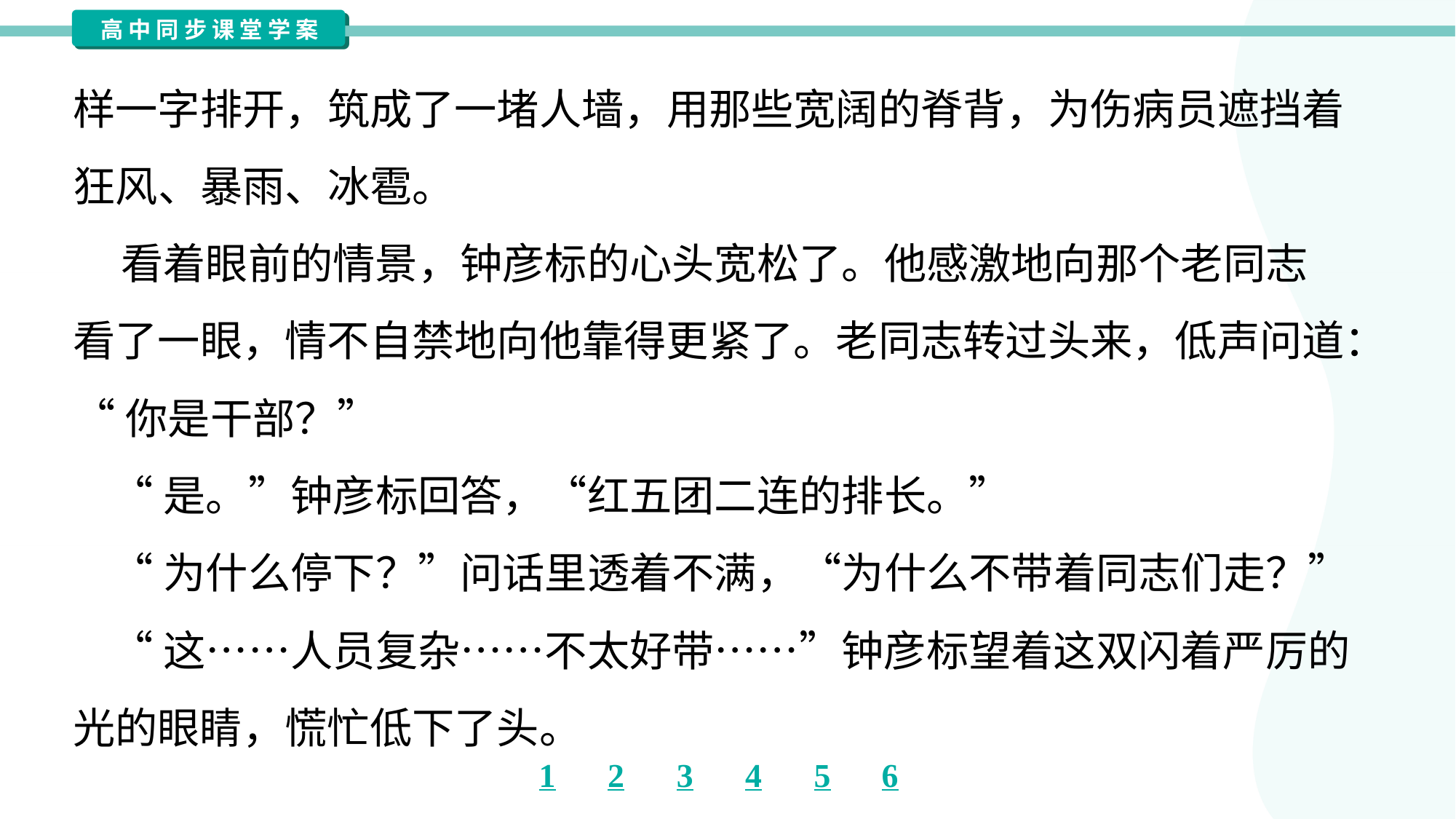

样一字排开，筑成了一堵人墙，用那些宽阔的脊背，为伤病员遮挡着
狂风、暴雨、冰雹。
    看着眼前的情景，钟彦标的心头宽松了。他感激地向那个老同志
看了一眼，情不自禁地向他靠得更紧了。老同志转过头来，低声问道：
“你是干部？”
    “是。”钟彦标回答，“红五团二连的排长。”
    “为什么停下？”问话里透着不满，“为什么不带着同志们走？”
    “这……人员复杂……不太好带……”钟彦标望着这双闪着严厉的
光的眼睛，慌忙低下了头。